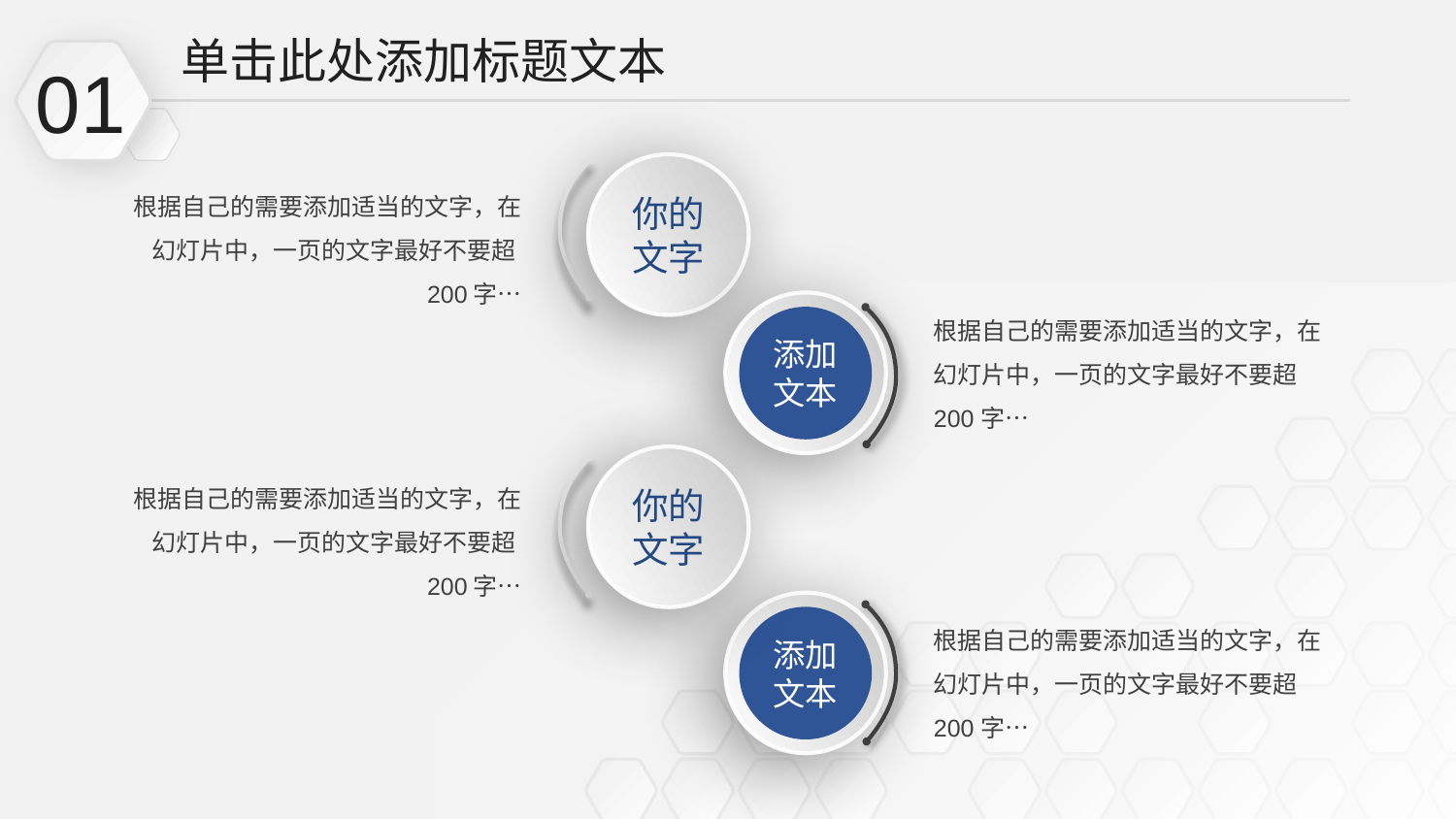

单击此处添加标题文本
01
你的
文字

根据自己的需要添加适当的文字，在幻灯片中，一页的文字最好不要超200字…

添加文本
根据自己的需要添加适当的文字，在幻灯片中，一页的文字最好不要超200字…

你的
文字

根据自己的需要添加适当的文字，在幻灯片中，一页的文字最好不要超200字…

添加文本

根据自己的需要添加适当的文字，在幻灯片中，一页的文字最好不要超200字…